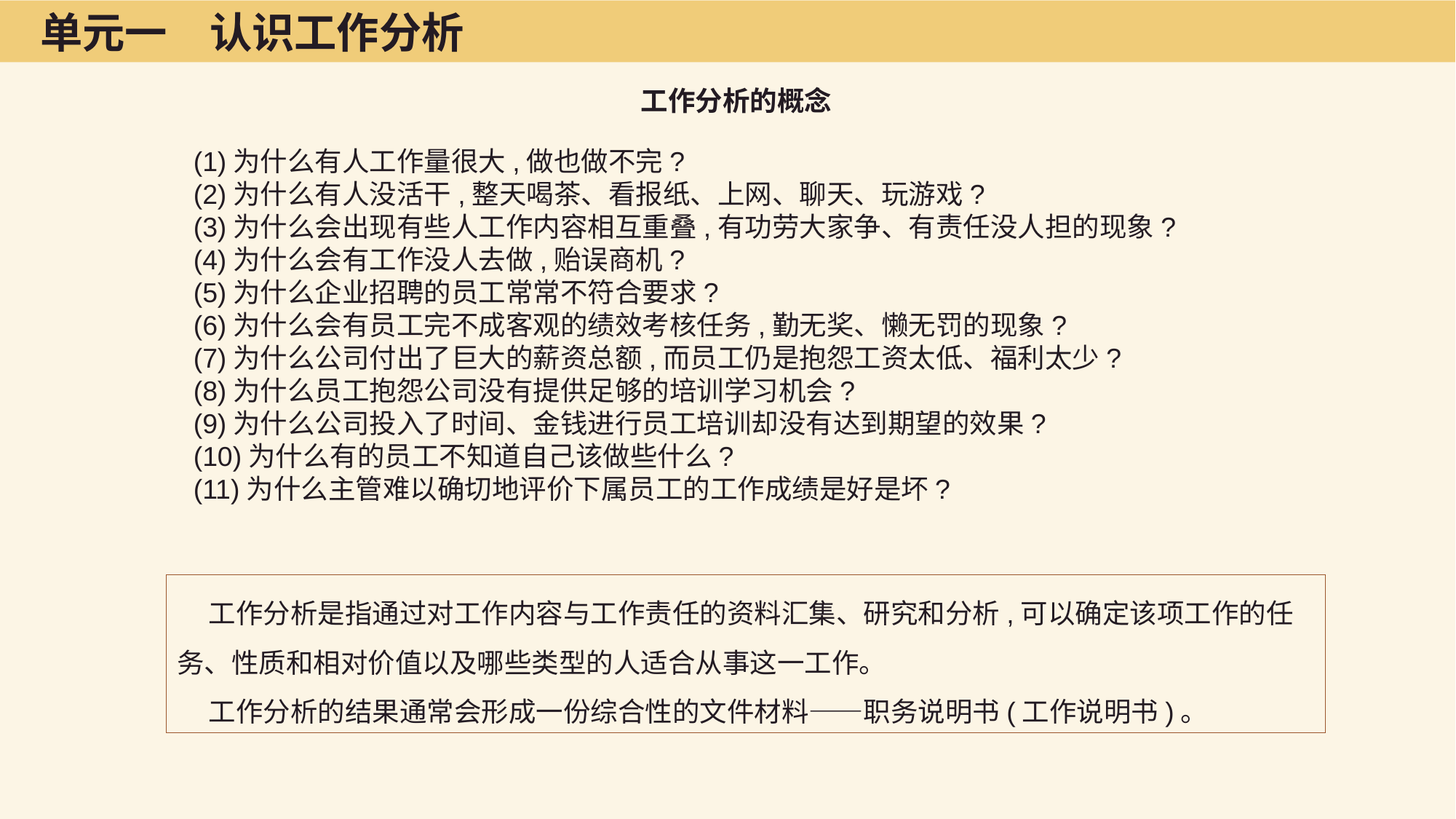

单元一　认识工作分析
工作分析的概念
(1)为什么有人工作量很大,做也做不完?
(2)为什么有人没活干,整天喝茶、看报纸、上网、聊天、玩游戏?
(3)为什么会出现有些人工作内容相互重叠,有功劳大家争、有责任没人担的现象?
(4)为什么会有工作没人去做,贻误商机?
(5)为什么企业招聘的员工常常不符合要求?
(6)为什么会有员工完不成客观的绩效考核任务,勤无奖、懒无罚的现象?
(7)为什么公司付出了巨大的薪资总额,而员工仍是抱怨工资太低、福利太少?
(8)为什么员工抱怨公司没有提供足够的培训学习机会?
(9)为什么公司投入了时间、金钱进行员工培训却没有达到期望的效果?
(10)为什么有的员工不知道自己该做些什么?
(11)为什么主管难以确切地评价下属员工的工作成绩是好是坏?
工作分析是指通过对工作内容与工作责任的资料汇集、研究和分析,可以确定该项工作的任务、性质和相对价值以及哪些类型的人适合从事这一工作。
工作分析的结果通常会形成一份综合性的文件材料——职务说明书(工作说明书)。